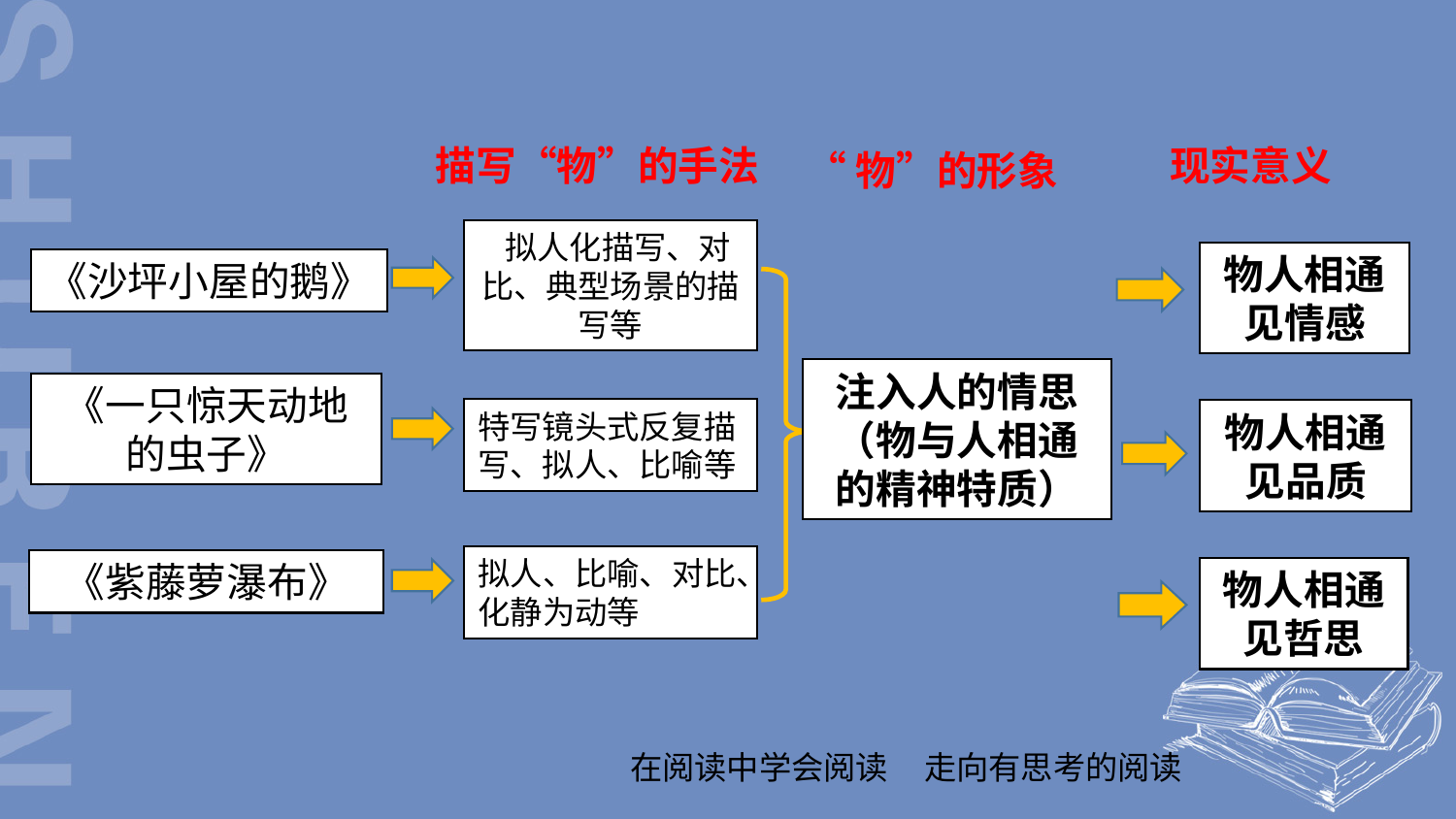

描写“物”的手法
现实意义
“物”的形象
 拟人化描写、对比、典型场景的描写等
物人相通见情感
《沙坪小屋的鹅》

注入人的情思
（物与人相通的精神特质）
《一只惊天动地的虫子》
特写镜头式反复描写、拟人、比喻等
物人相通见品质

拟人、比喻、对比、化静为动等
《紫藤萝瀑布》
物人相通见哲思